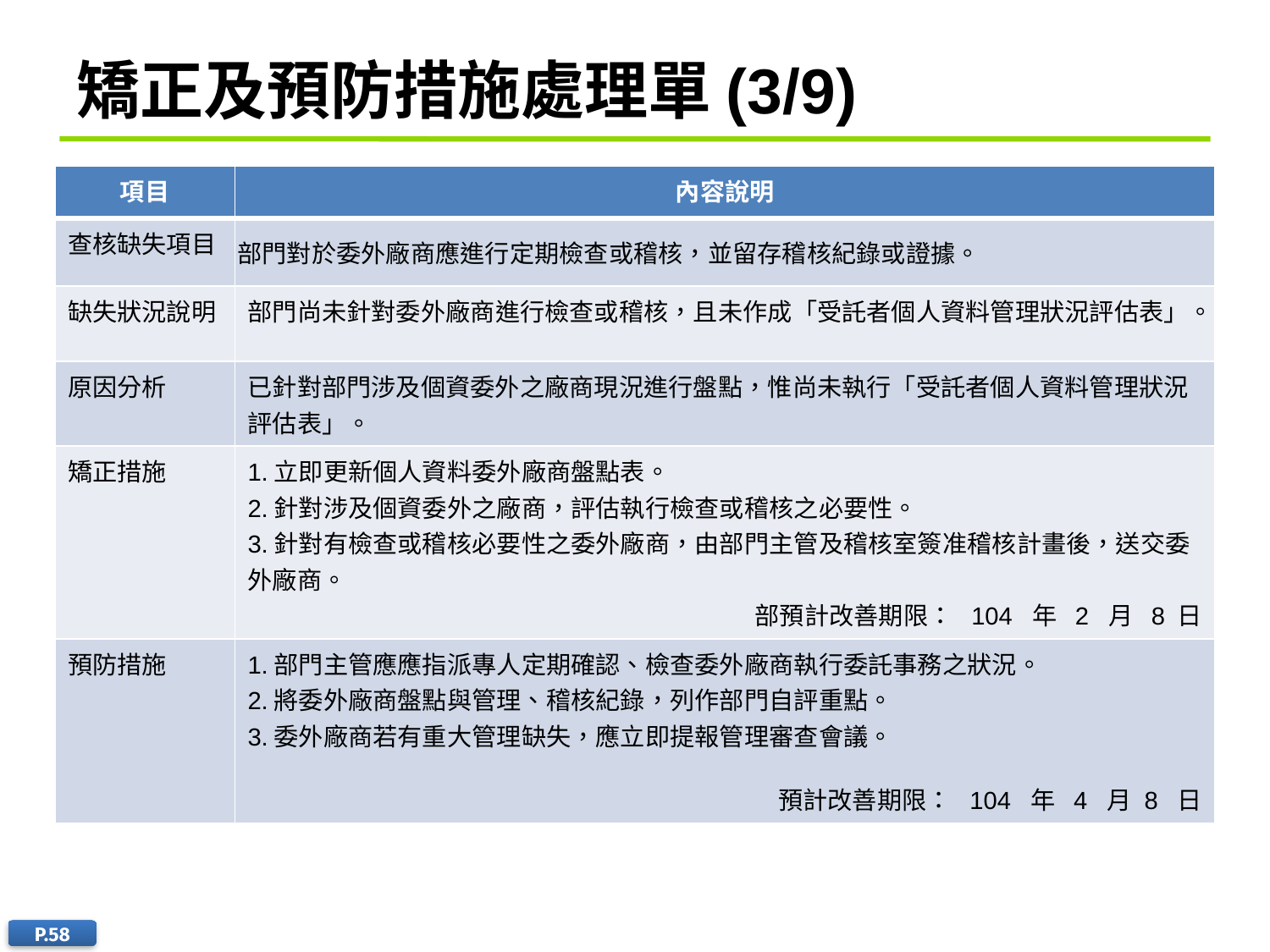

# 矯正及預防措施處理單(3/9)
| 項目 | 內容說明 |
| --- | --- |
| 查核缺失項目 | 部門對於委外廠商應進行定期檢查或稽核，並留存稽核紀錄或證據。 |
| 缺失狀況說明 | 部門尚未針對委外廠商進行檢查或稽核，且未作成「受託者個人資料管理狀況評估表」。 |
| 原因分析 | 已針對部門涉及個資委外之廠商現況進行盤點，惟尚未執行「受託者個人資料管理狀況評估表」。 |
| 矯正措施 | 1.立即更新個人資料委外廠商盤點表。 2.針對涉及個資委外之廠商，評估執行檢查或稽核之必要性。 3.針對有檢查或稽核必要性之委外廠商，由部門主管及稽核室簽准稽核計畫後，送交委外廠商。 部預計改善期限： 104 年 2 月 8 日 |
| 預防措施 | 1.部門主管應應指派專人定期確認、檢查委外廠商執行委託事務之狀況。 2.將委外廠商盤點與管理、稽核紀錄，列作部門自評重點。 3.委外廠商若有重大管理缺失，應立即提報管理審查會議。 預計改善期限： 104 年 4 月 8 日 |